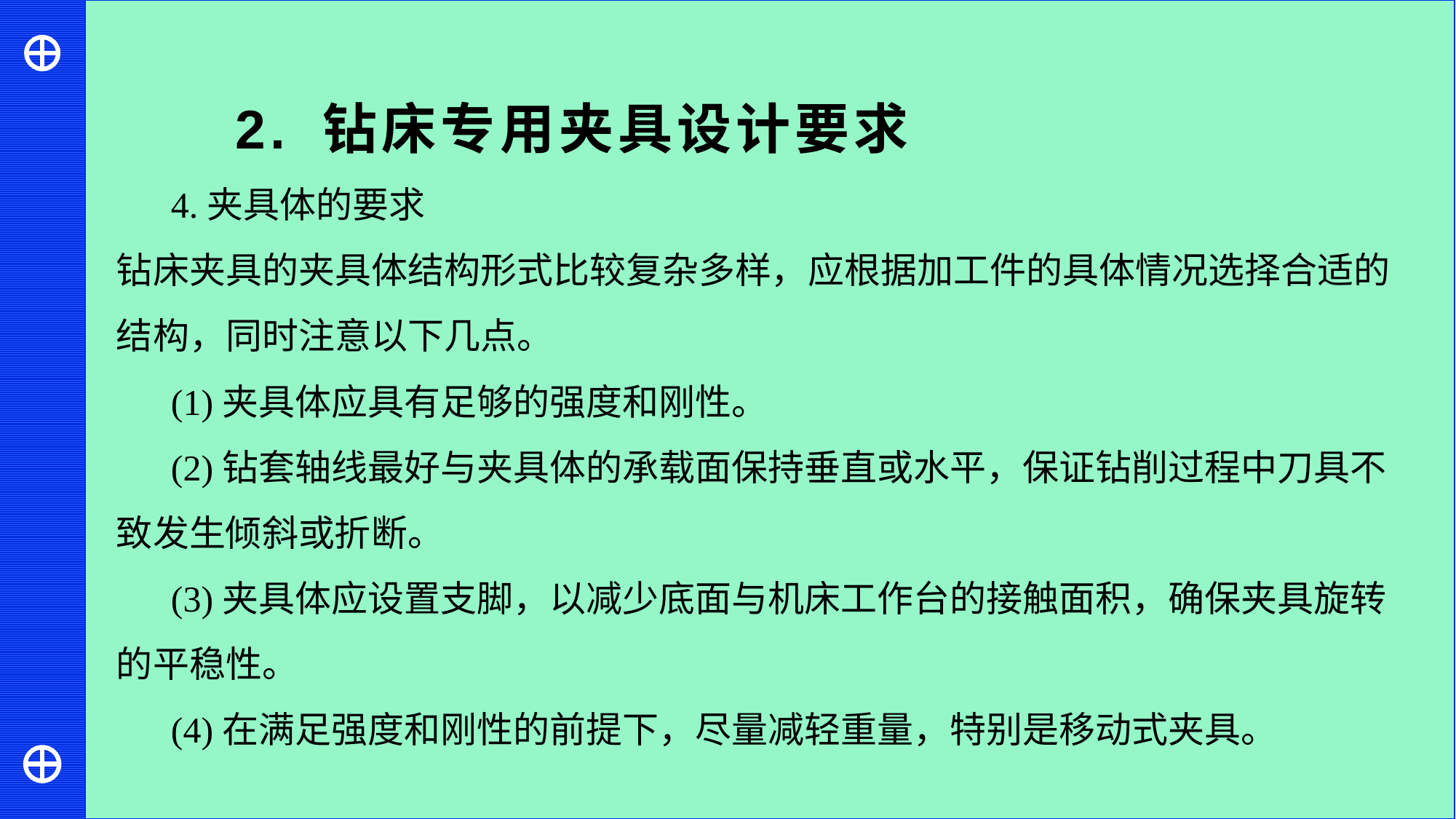

2. 钻床专用夹具设计要求
4.夹具体的要求
钻床夹具的夹具体结构形式比较复杂多样，应根据加工件的具体情况选择合适的结构，同时注意以下几点。
(1)夹具体应具有足够的强度和刚性。
(2)钻套轴线最好与夹具体的承载面保持垂直或水平，保证钻削过程中刀具不致发生倾斜或折断。
(3)夹具体应设置支脚，以减少底面与机床工作台的接触面积，确保夹具旋转的平稳性。
(4)在满足强度和刚性的前提下，尽量减轻重量，特别是移动式夹具。